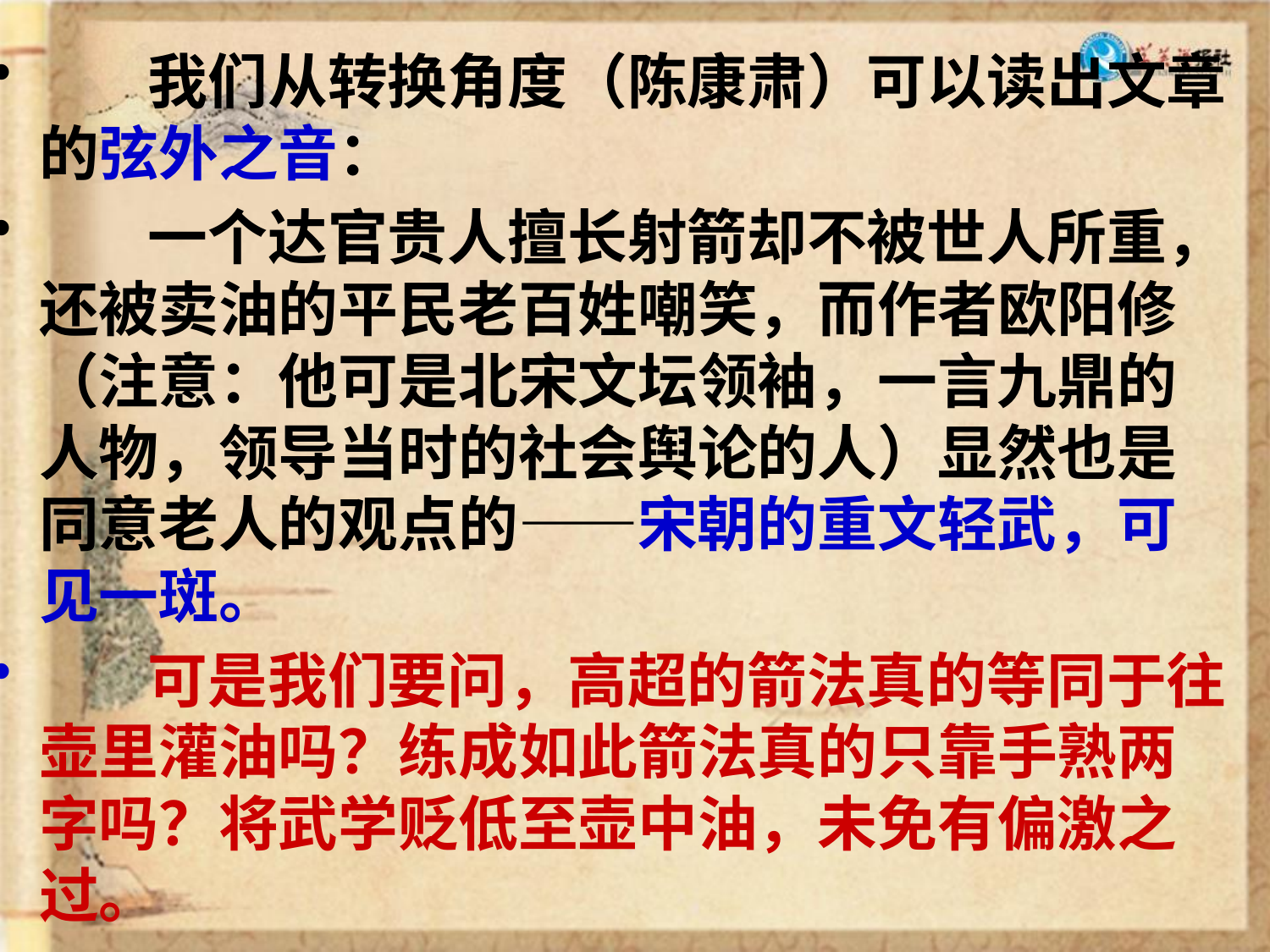

我们从转换角度（陈康肃）可以读出文章的弦外之音：
       一个达官贵人擅长射箭却不被世人所重，还被卖油的平民老百姓嘲笑，而作者欧阳修（注意：他可是北宋文坛领袖，一言九鼎的人物，领导当时的社会舆论的人）显然也是同意老人的观点的——宋朝的重文轻武，可见一斑。
       可是我们要问，高超的箭法真的等同于往壶里灌油吗？练成如此箭法真的只靠手熟两字吗？将武学贬低至壶中油，未免有偏激之过。